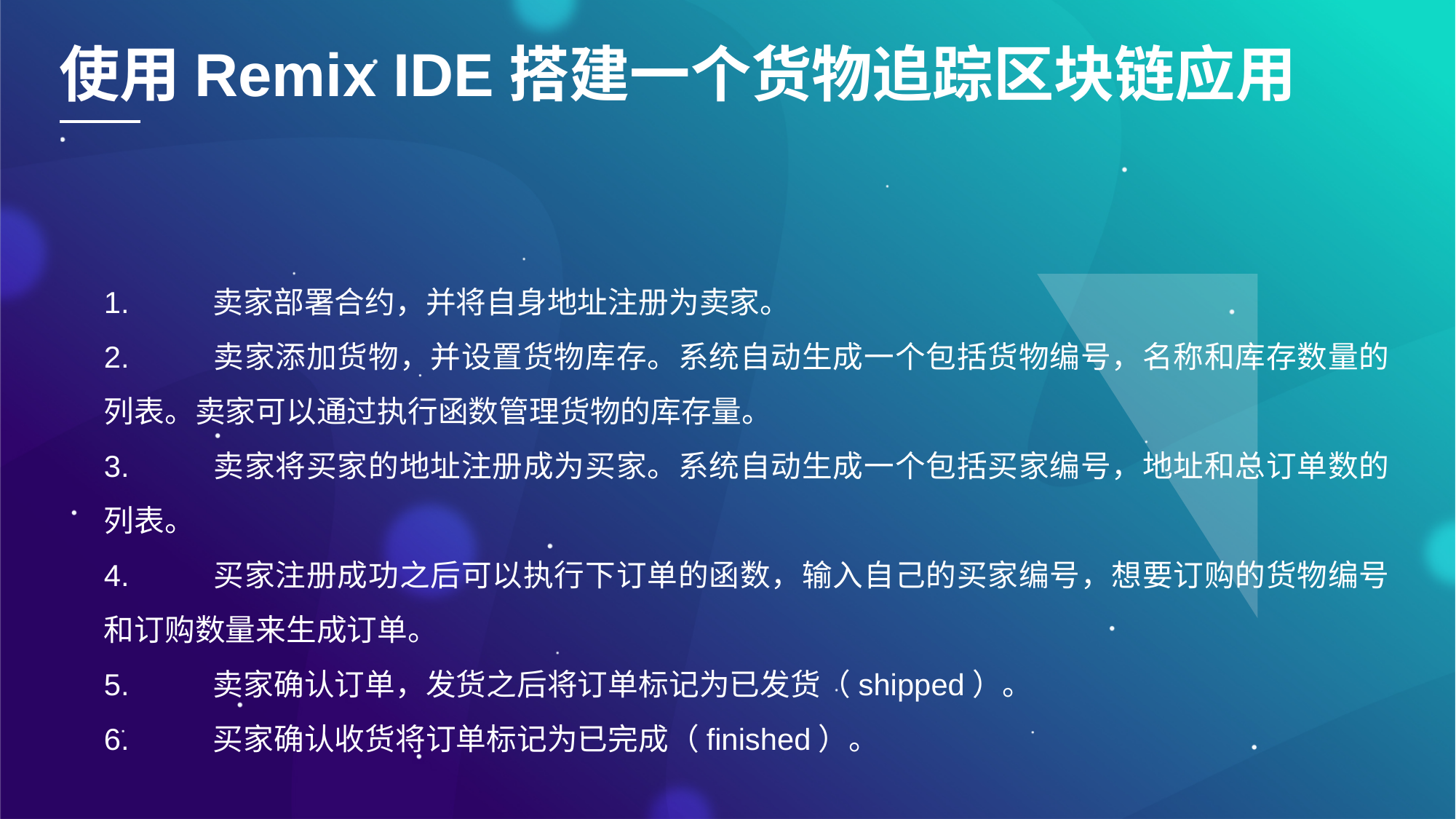

使用Remix IDE搭建一个货物追踪区块链应用
1.	卖家部署合约，并将自身地址注册为卖家。
2.	卖家添加货物，并设置货物库存。系统自动生成一个包括货物编号，名称和库存数量的列表。卖家可以通过执行函数管理货物的库存量。
3.	卖家将买家的地址注册成为买家。系统自动生成一个包括买家编号，地址和总订单数的列表。
4.	买家注册成功之后可以执行下订单的函数，输入自己的买家编号，想要订购的货物编号和订购数量来生成订单。
5.	卖家确认订单，发货之后将订单标记为已发货（shipped）。
6.	买家确认收货将订单标记为已完成（finished）。